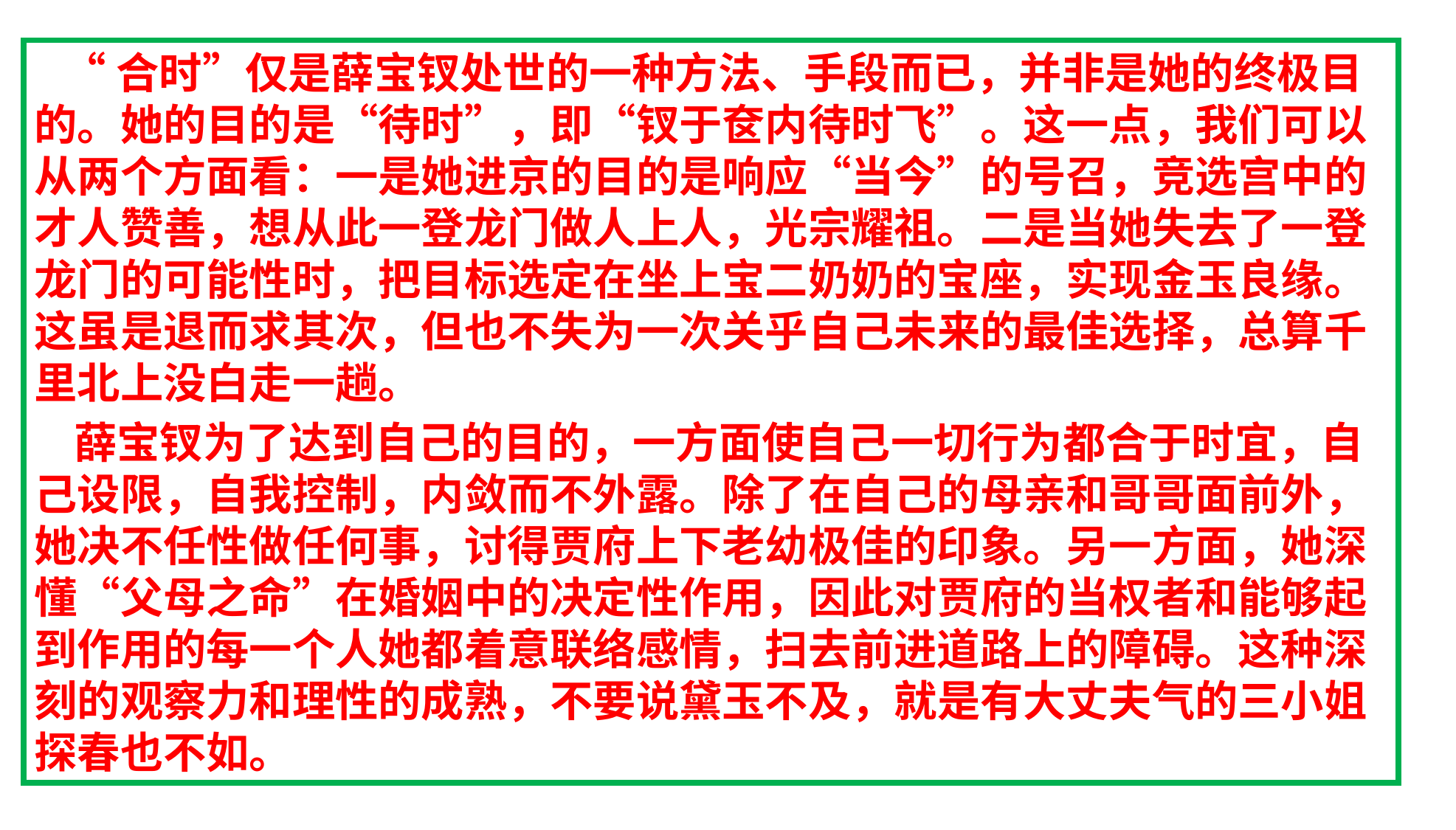

“合时”仅是薛宝钗处世的一种方法、手段而已，并非是她的终极目的。她的目的是“待时”，即“钗于奁内待时飞”。这一点，我们可以从两个方面看：一是她进京的目的是响应“当今”的号召，竞选宫中的才人赞善，想从此一登龙门做人上人，光宗耀祖。二是当她失去了一登龙门的可能性时，把目标选定在坐上宝二奶奶的宝座，实现金玉良缘。这虽是退而求其次，但也不失为一次关乎自己未来的最佳选择，总算千里北上没白走一趟。
   薛宝钗为了达到自己的目的，一方面使自己一切行为都合于时宜，自己设限，自我控制，内敛而不外露。除了在自己的母亲和哥哥面前外，她决不任性做任何事，讨得贾府上下老幼极佳的印象。另一方面，她深懂“父母之命”在婚姻中的决定性作用，因此对贾府的当权者和能够起到作用的每一个人她都着意联络感情，扫去前进道路上的障碍。这种深刻的观察力和理性的成熟，不要说黛玉不及，就是有大丈夫气的三小姐探春也不如。